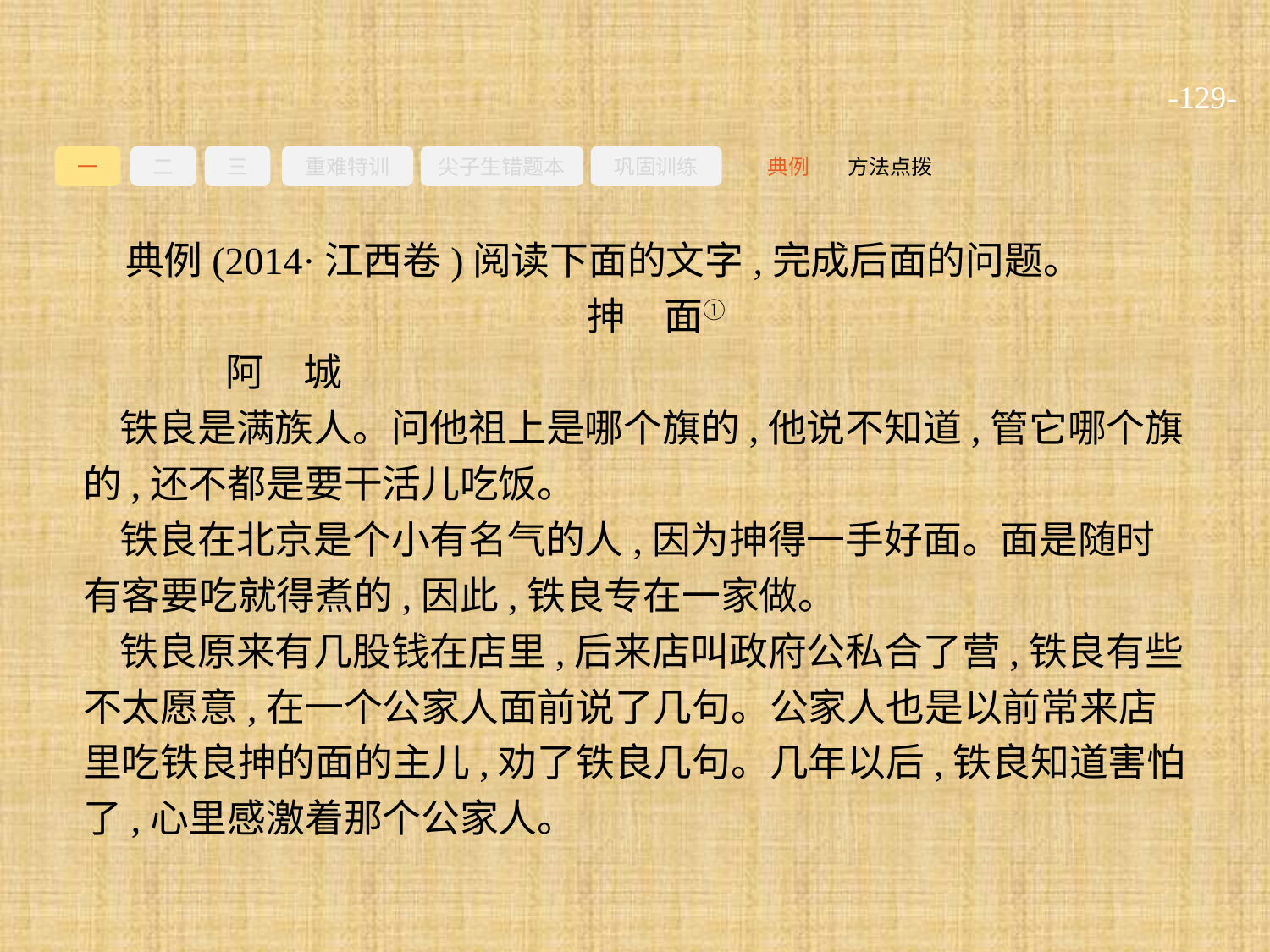

-129-
一
二
三
重难特训
尖子生错题本
巩固训练
方法点拨
典例
典例(2014·江西卷)阅读下面的文字,完成后面的问题。
抻　面①
	阿　城
铁良是满族人。问他祖上是哪个旗的,他说不知道,管它哪个旗的,还不都是要干活儿吃饭。
铁良在北京是个小有名气的人,因为抻得一手好面。面是随时有客要吃就得煮的,因此,铁良专在一家做。
铁良原来有几股钱在店里,后来店叫政府公私合了营,铁良有些不太愿意,在一个公家人面前说了几句。公家人也是以前常来店里吃铁良抻的面的主儿,劝了铁良几句。几年以后,铁良知道害怕了,心里感激着那个公家人。